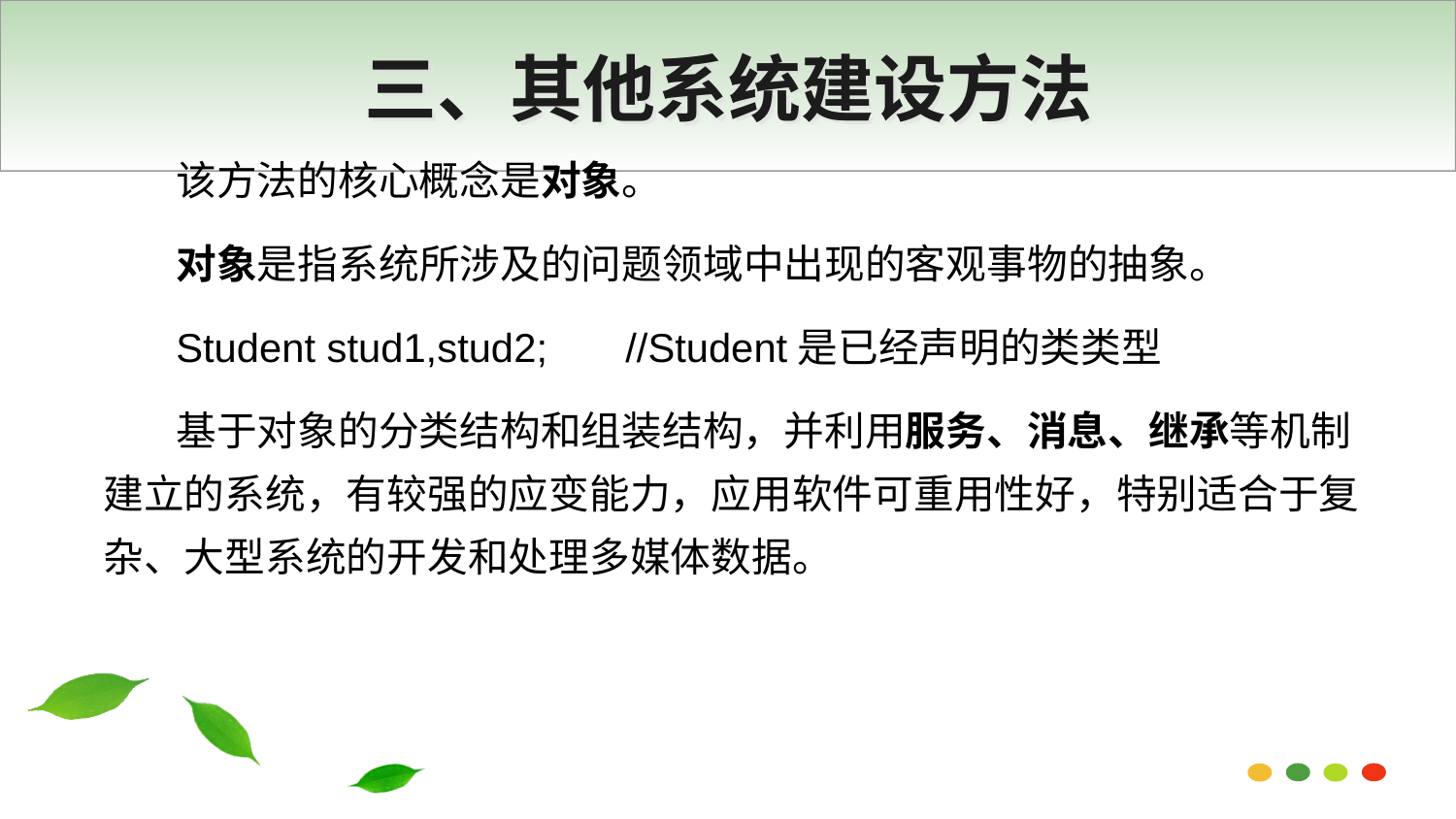

# 三、其他系统建设方法
该方法的核心概念是对象。
对象是指系统所涉及的问题领域中出现的客观事物的抽象。
Student stud1,stud2;       //Student是已经声明的类类型
基于对象的分类结构和组装结构，并利用服务、消息、继承等机制建立的系统，有较强的应变能力，应用软件可重用性好，特别适合于复杂、大型系统的开发和处理多媒体数据。